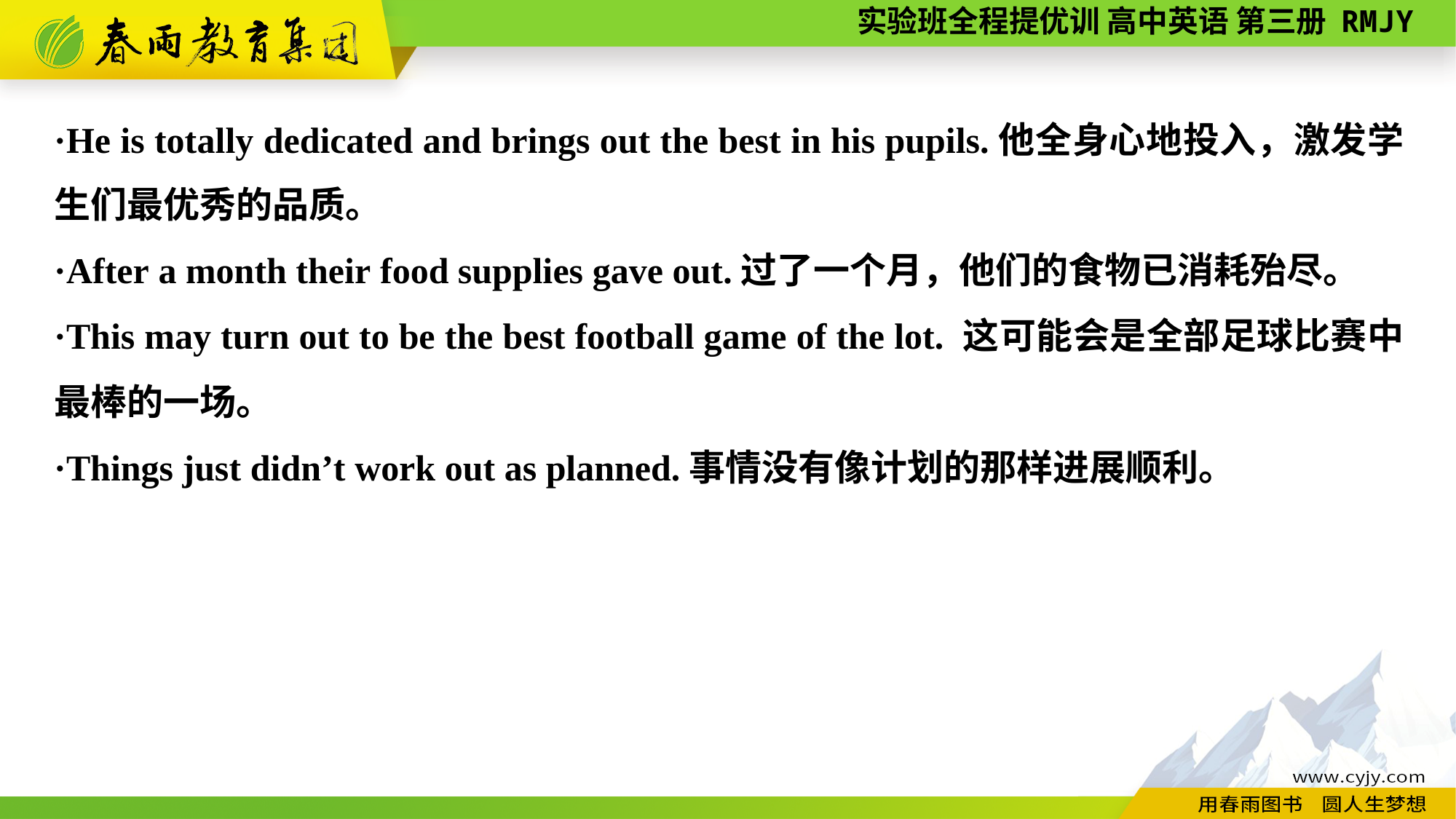

·He is totally dedicated and brings out the best in his pupils.他全身心地投入，激发学生们最优秀的品质。
·After a month their food supplies gave out.过了一个月，他们的食物已消耗殆尽。
·This may turn out to be the best football game of the lot. 这可能会是全部足球比赛中最棒的一场。
·Things just didn’t work out as planned.事情没有像计划的那样进展顺利。